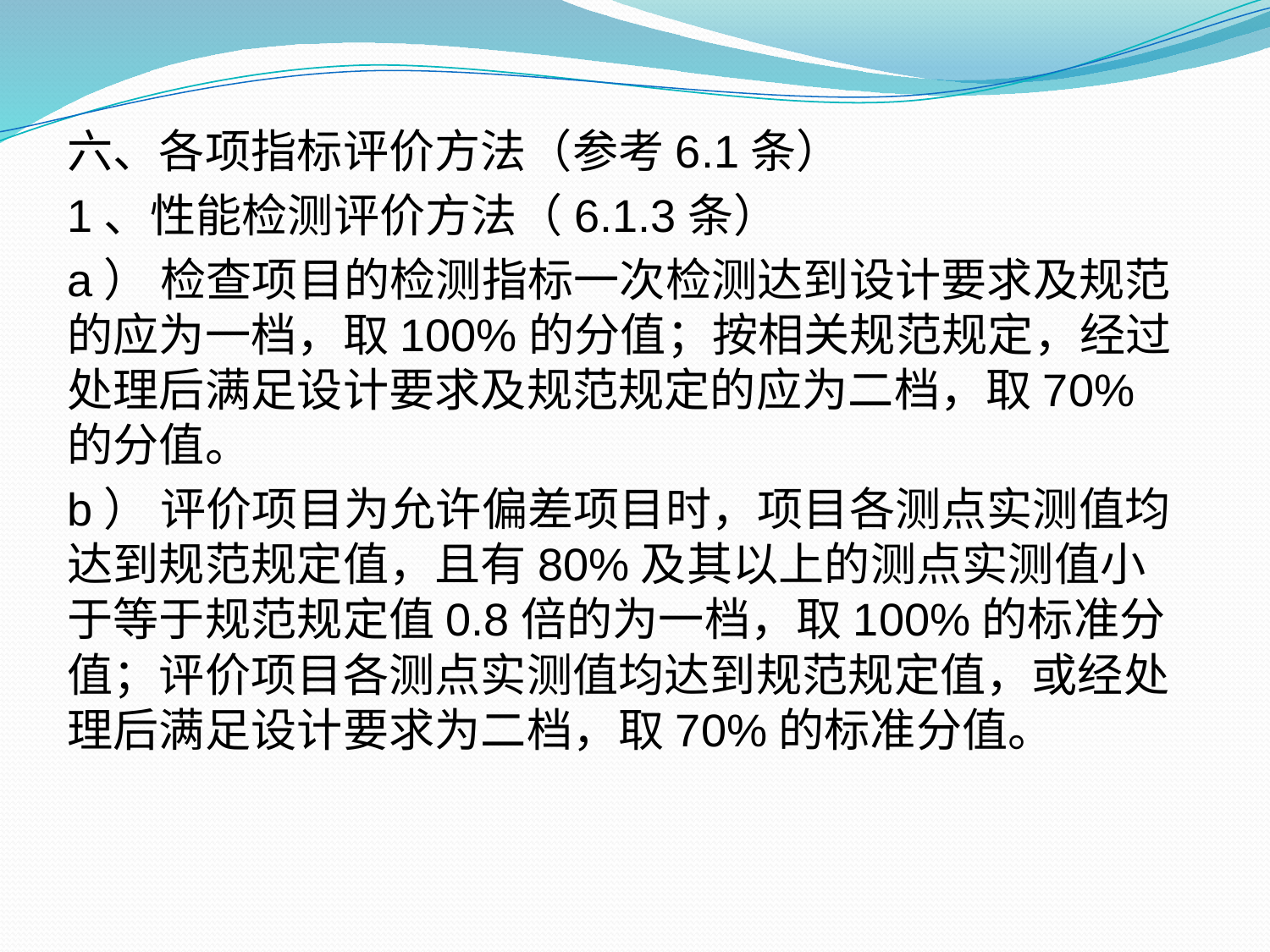

六、各项指标评价方法（参考6.1条）
1、性能检测评价方法（6.1.3条）
a） 检查项目的检测指标一次检测达到设计要求及规范的应为一档，取100%的分值；按相关规范规定，经过处理后满足设计要求及规范规定的应为二档，取70%的分值。
b） 评价项目为允许偏差项目时，项目各测点实测值均达到规范规定值，且有80%及其以上的测点实测值小于等于规范规定值0.8倍的为一档，取100%的标准分值；评价项目各测点实测值均达到规范规定值，或经处理后满足设计要求为二档，取70%的标准分值。